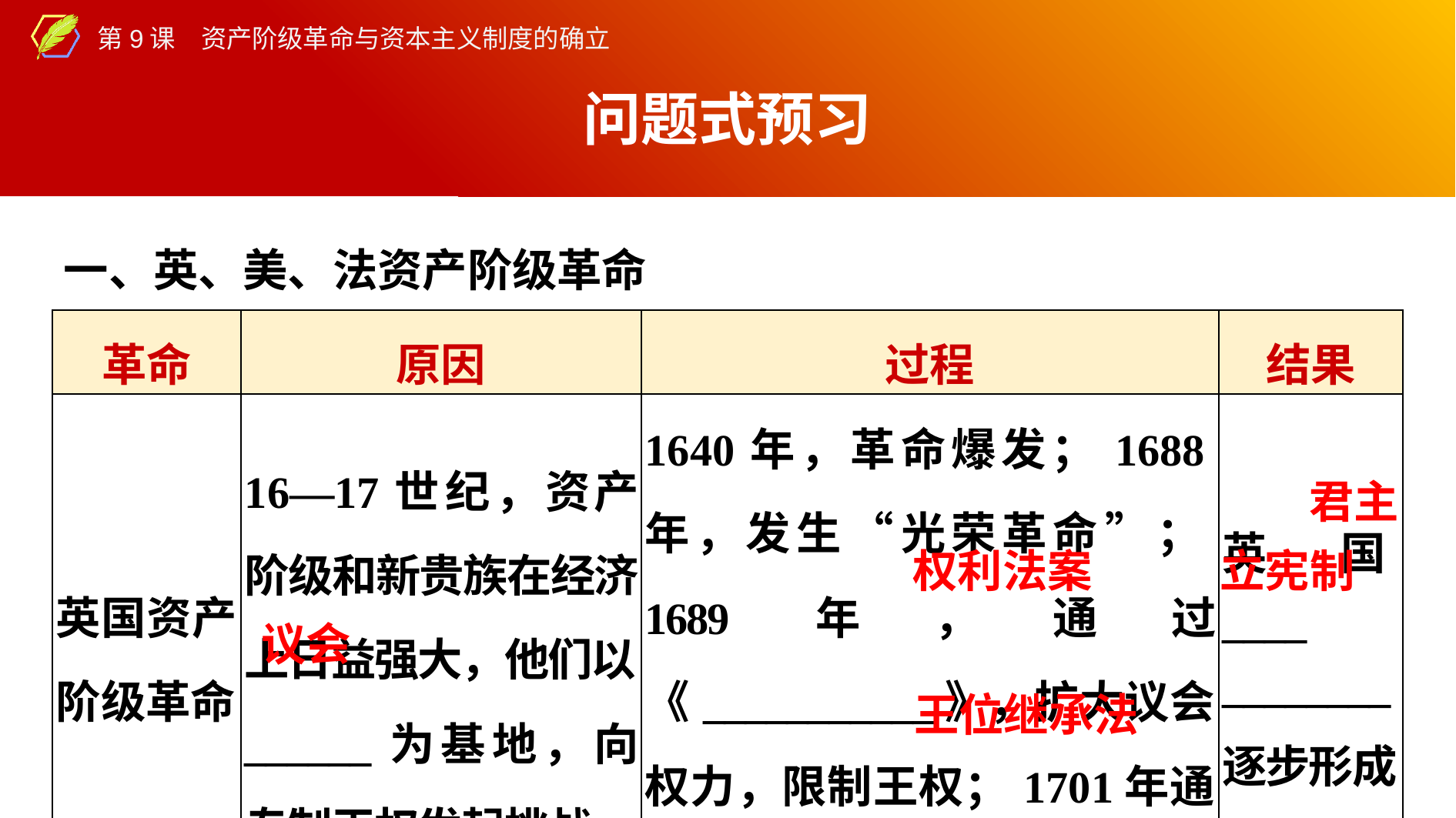

问题式预习
一、英、美、法资产阶级革命
| 革命 | 原因 | 过程 | 结果 |
| --- | --- | --- | --- |
| 英国资产阶级革命 | 16—17世纪，资产阶级和新贵族在经济上日益强大，他们以\_\_\_\_\_\_为基地，向专制王权发起挑战 | 1640年，革命爆发；1688年，发生“光荣革命”；1689年，通过《\_\_\_\_\_\_\_\_\_\_\_》，扩大议会权力，限制王权；1701年通过《\_\_\_\_\_\_\_\_\_\_》 | 英国\_\_\_\_ \_\_\_\_\_\_\_\_逐步形成 |
君主
权利法案
立宪制
议会
王位继承法